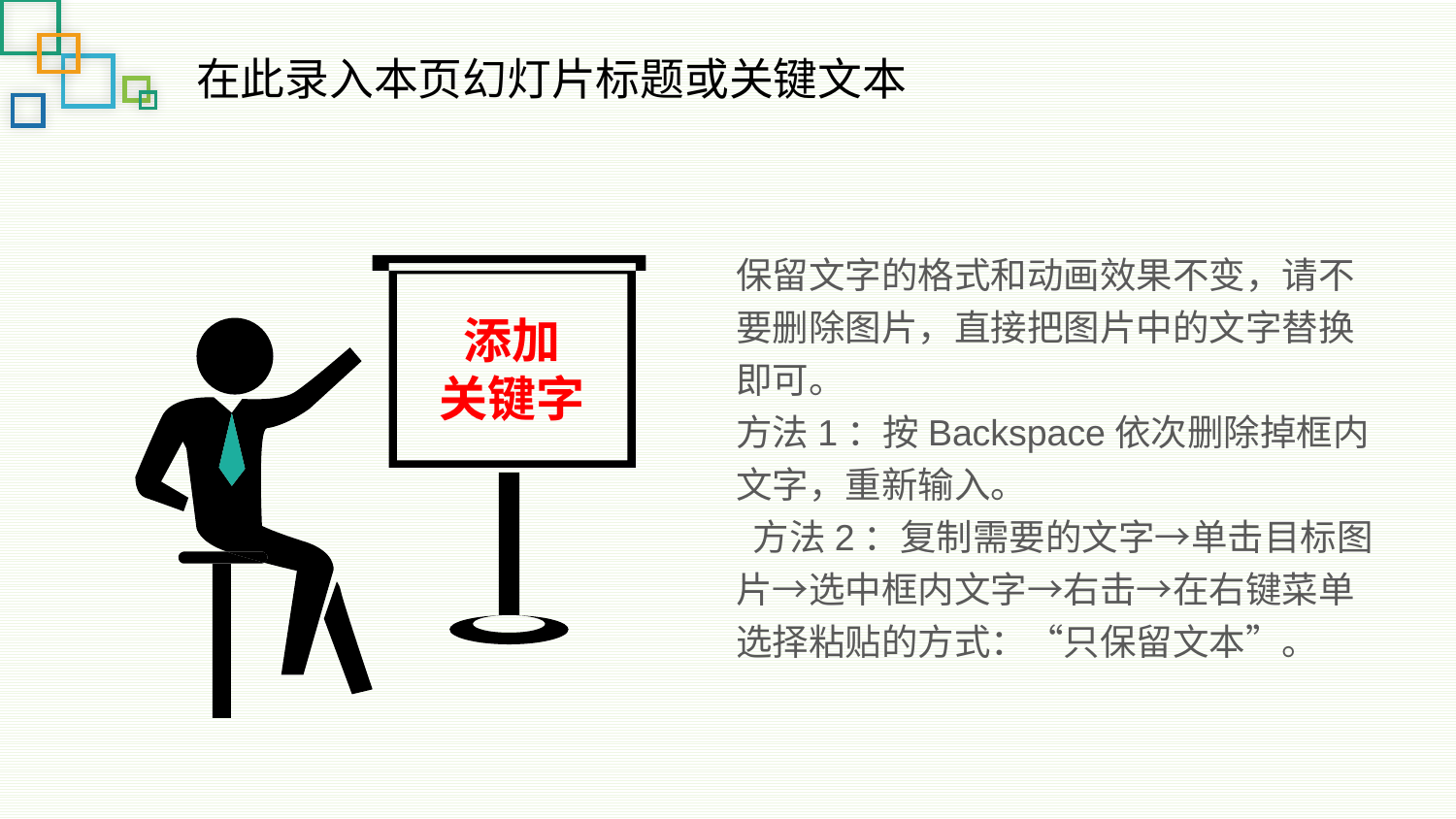

在此录入本页幻灯片标题或关键文本
保留文字的格式和动画效果不变，请不要删除图片，直接把图片中的文字替换即可。
方法1：按Backspace依次删除掉框内文字，重新输入。
 方法2：复制需要的文字→单击目标图片→选中框内文字→右击→在右键菜单选择粘贴的方式：“只保留文本”。

添加
关键字